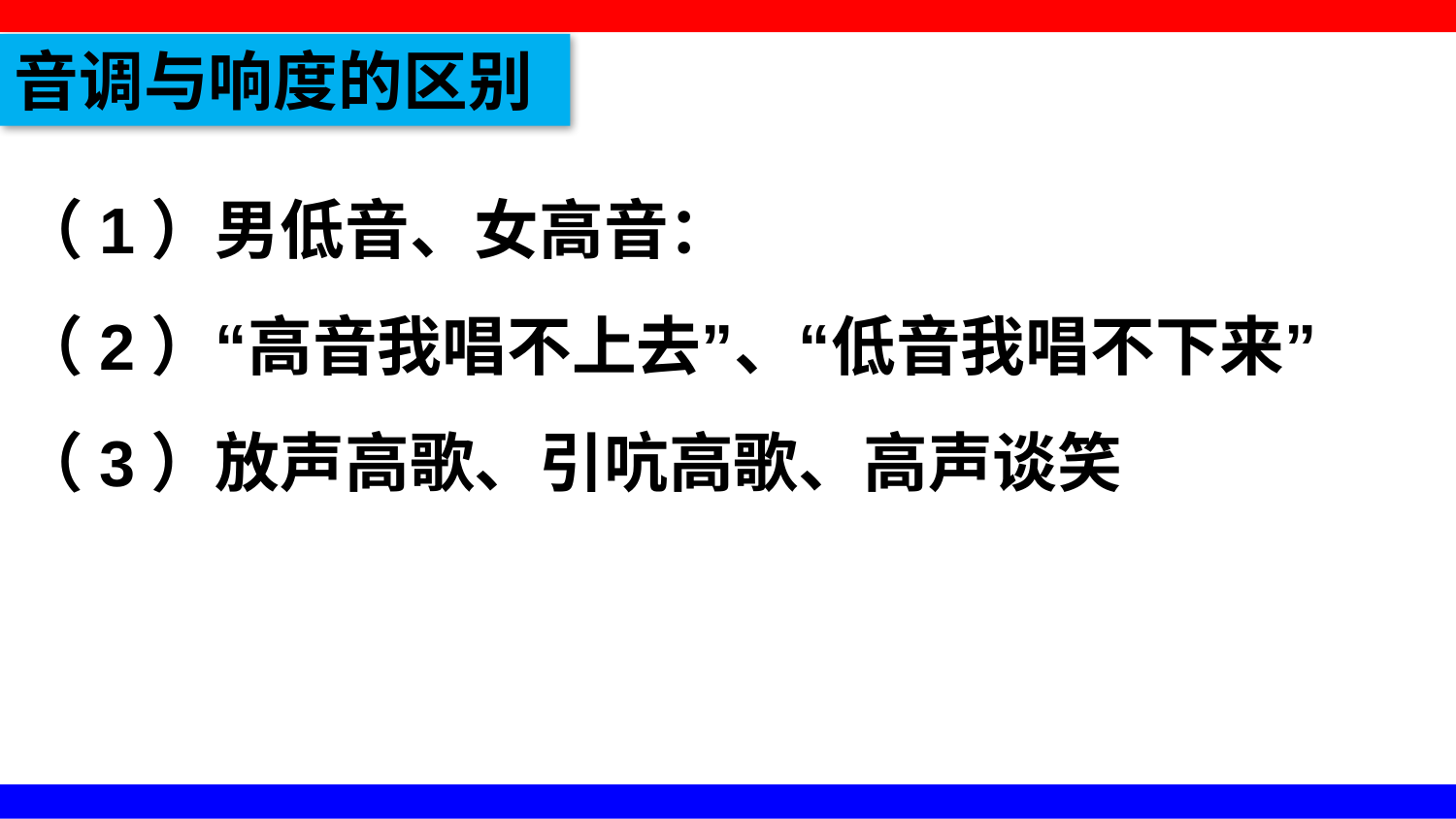

音调与响度的区别
（1）男低音、女高音：
（2）“高音我唱不上去”、“低音我唱不下来”
（3）放声高歌、引吭高歌、高声谈笑